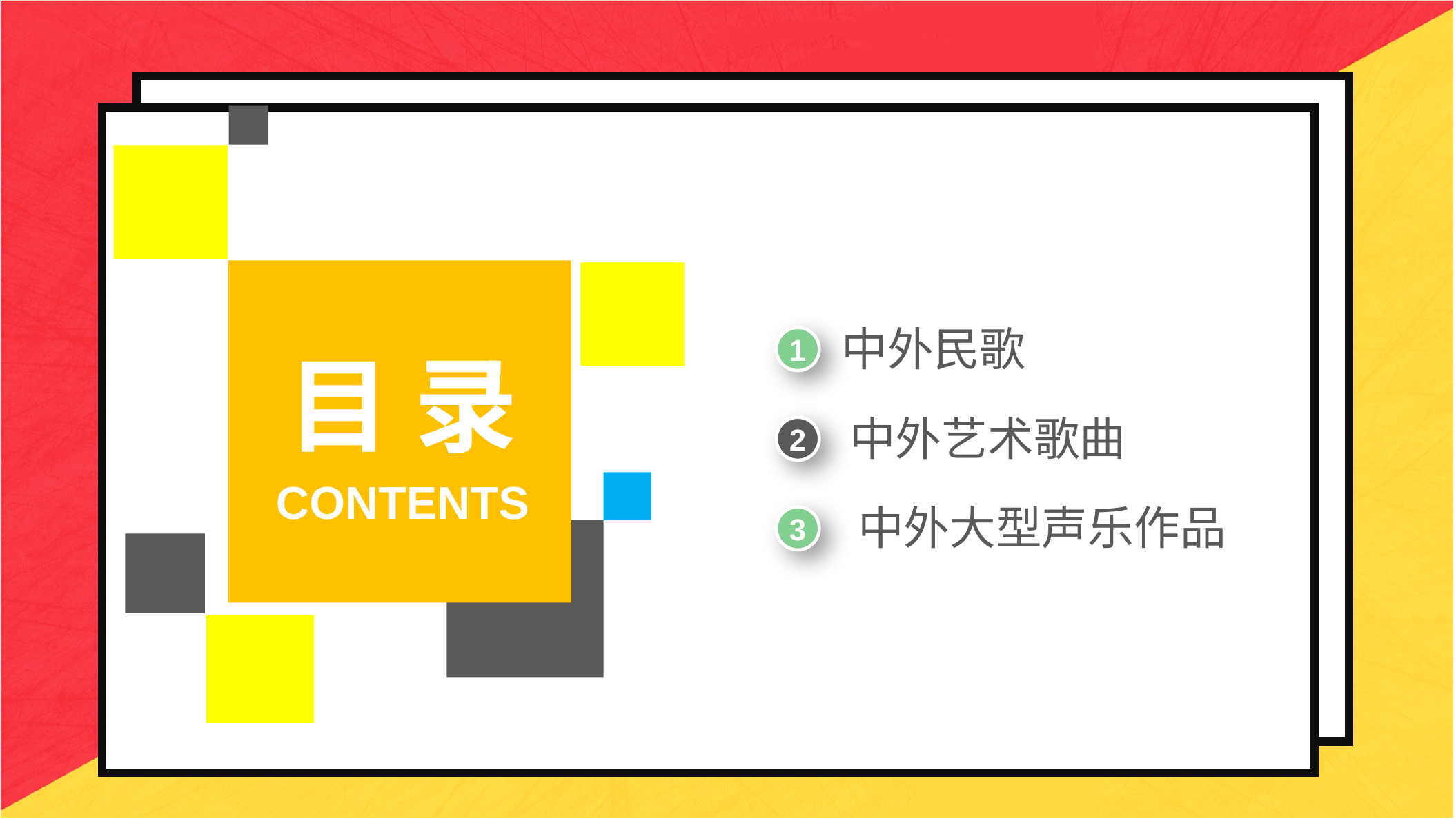

中外民歌
1
目 录
中外艺术歌曲
2

CONTENTS
中外大型声乐作品
3